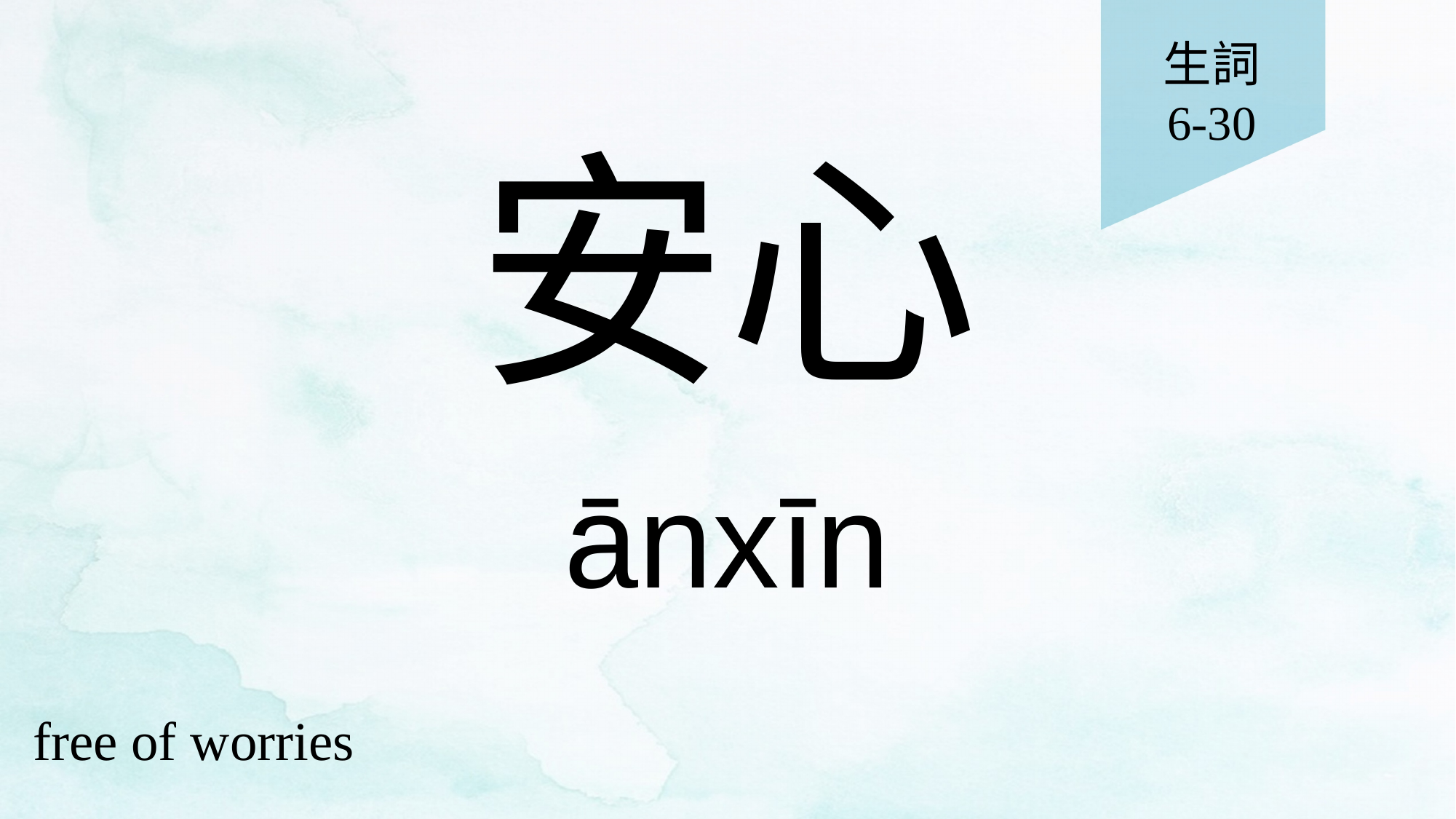

生詞
6-30
# 安心
ānxīn
free of worries